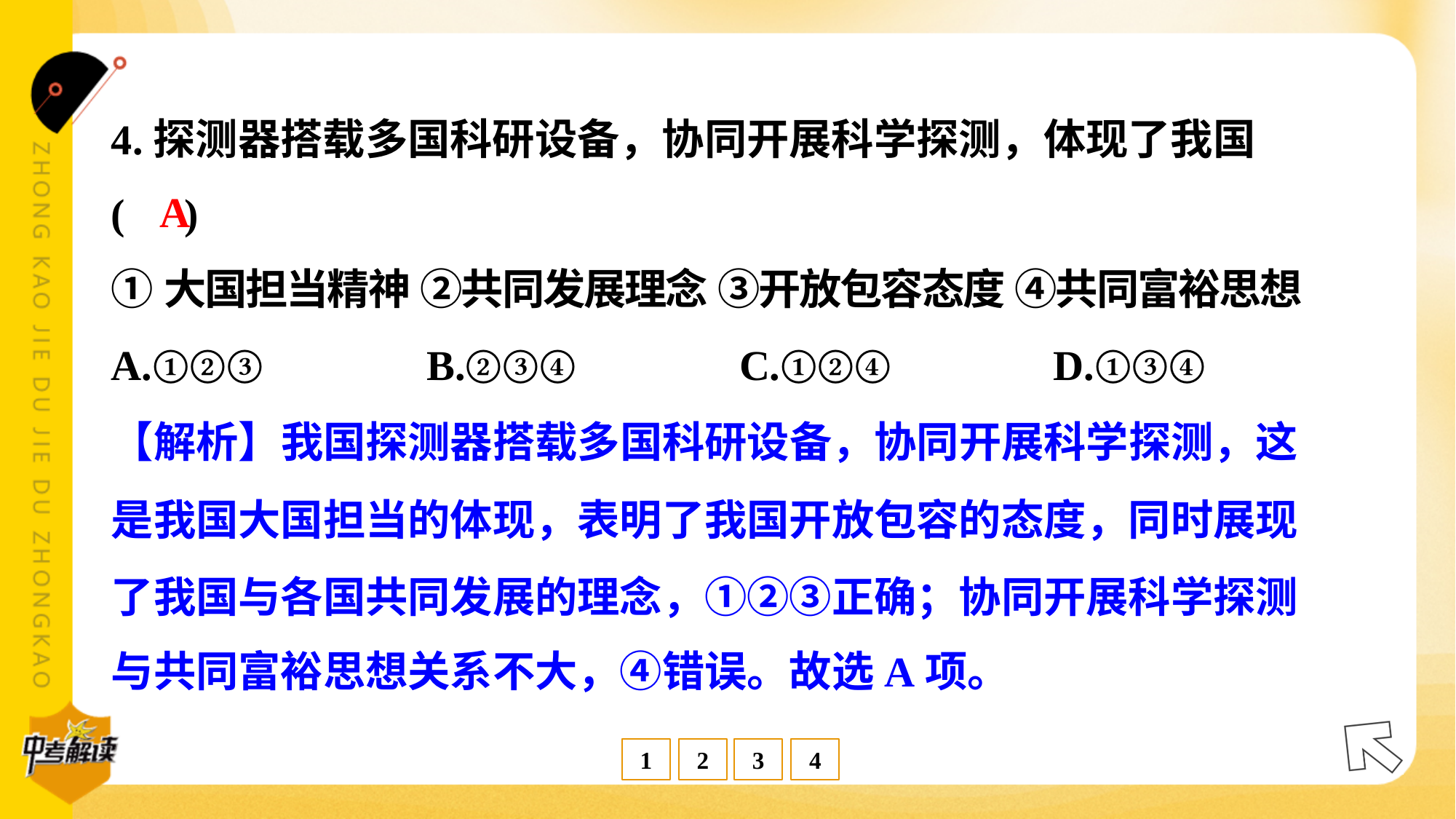

4.探测器搭载多国科研设备，协同开展科学探测，体现了我国
(     )
A
①大国担当精神 ②共同发展理念 ③开放包容态度 ④共同富裕思想
A.①②③	B.②③④	C.①②④	D.①③④
【解析】我国探测器搭载多国科研设备，协同开展科学探测，这
是我国大国担当的体现，表明了我国开放包容的态度，同时展现
了我国与各国共同发展的理念，①②③正确；协同开展科学探测
与共同富裕思想关系不大，④错误。故选A项。